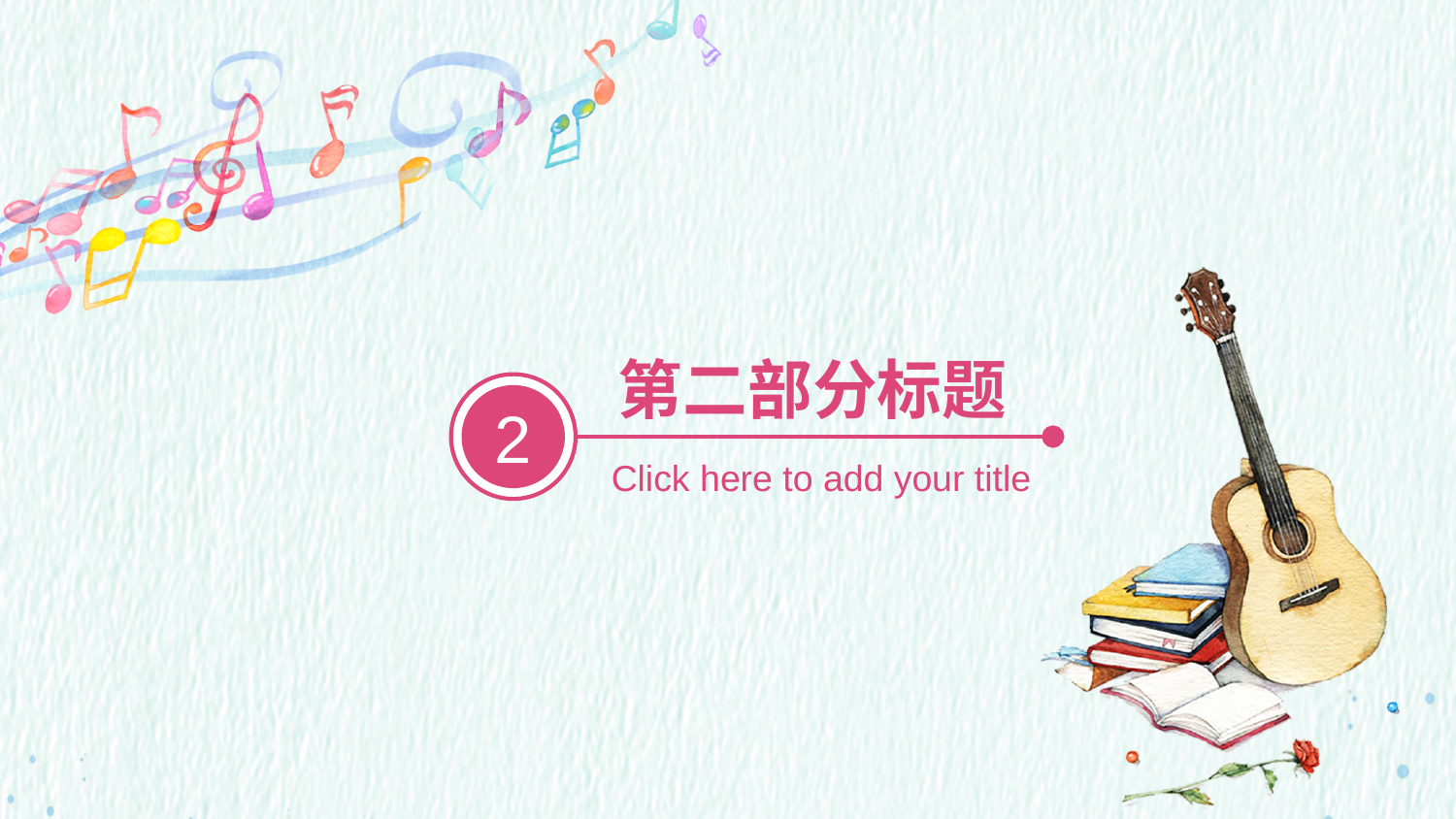

第二部分标题

2
Click here to add your title